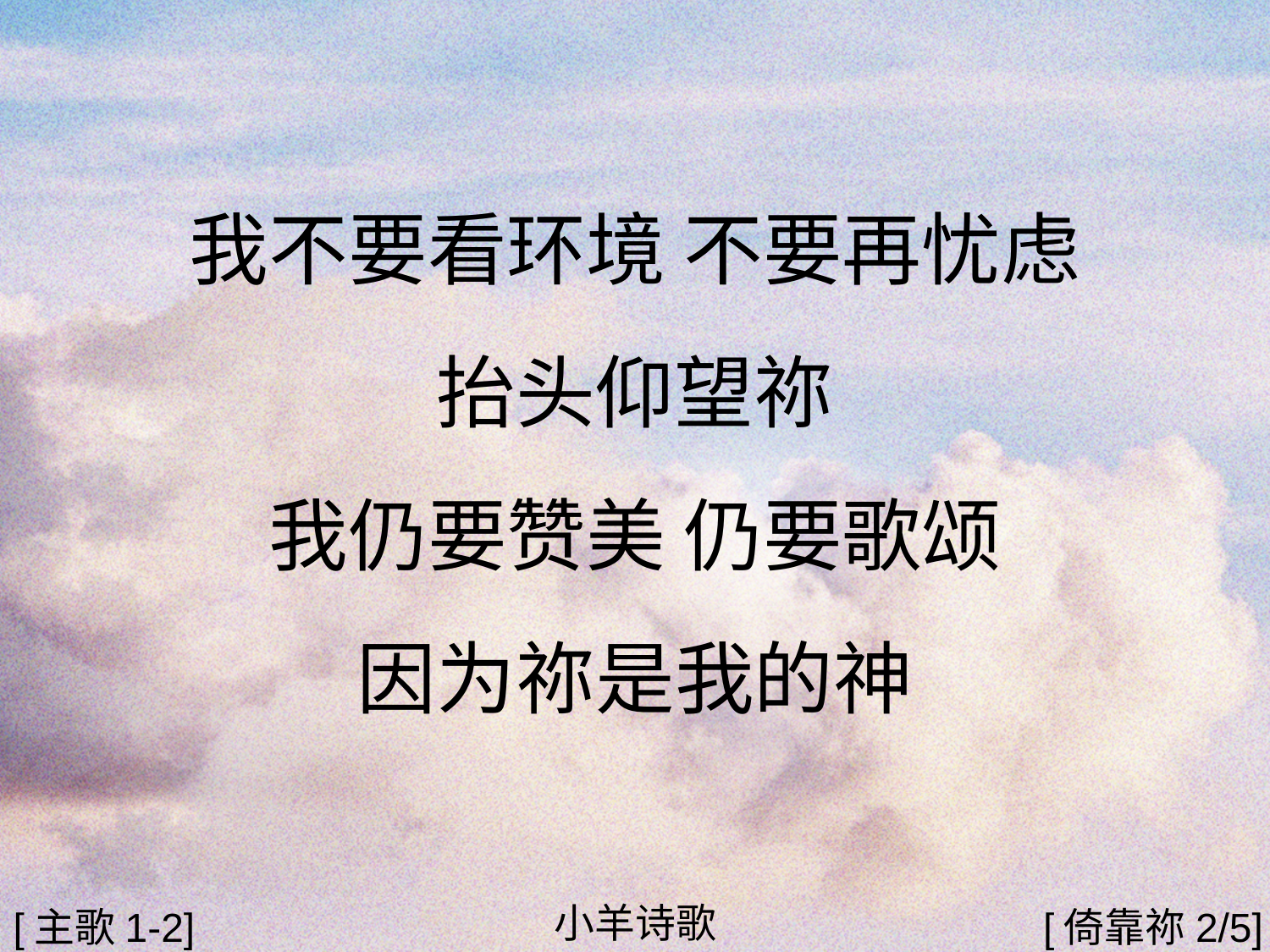

我不要看环境 不要再忧虑
抬头仰望祢
我仍要赞美 仍要歌颂
因为祢是我的神
#

小羊诗歌
[主歌1-2]
[倚靠祢2/5]